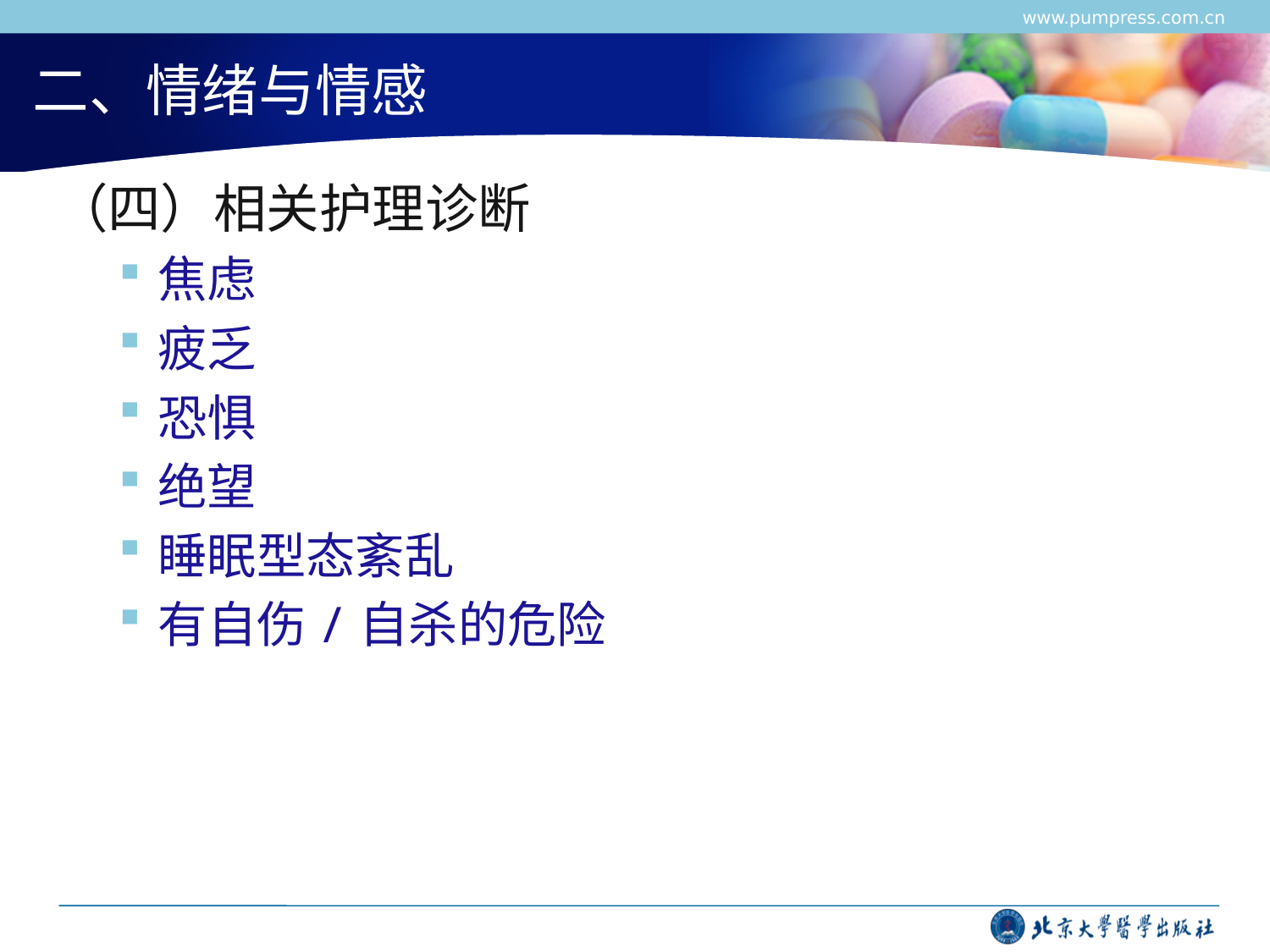

www.pumpress.com.cn
# 二、情绪与情感
（四）相关护理诊断
焦虑
疲乏
恐惧
绝望
睡眠型态紊乱
有自伤/自杀的危险